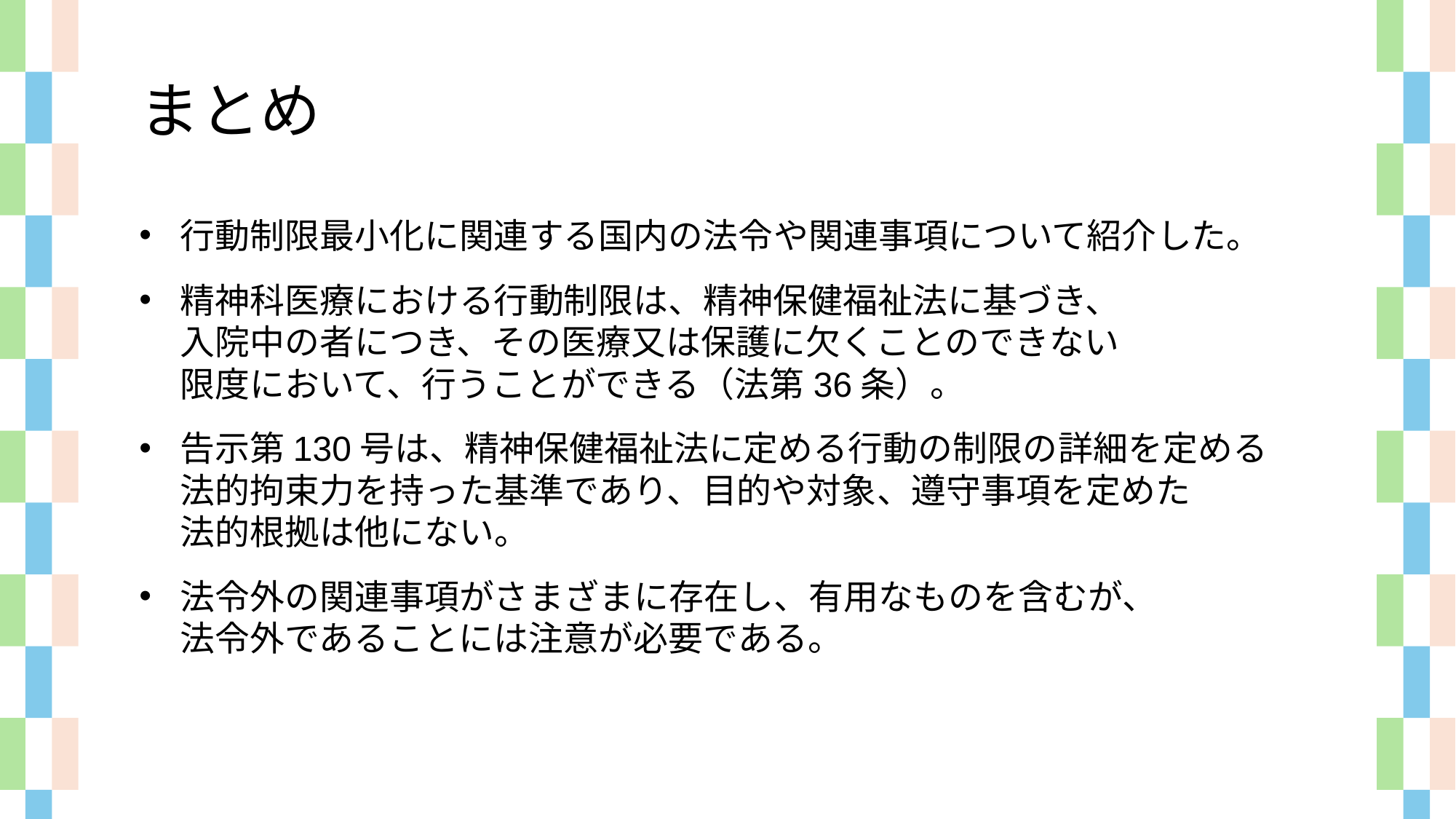

まとめ
行動制限最小化に関連する国内の法令や関連事項について紹介した。
精神科医療における行動制限は、精神保健福祉法に基づき、
入院中の者につき、その医療又は保護に欠くことのできない
限度において、行うことができる（法第36条）。
告示第130号は、精神保健福祉法に定める行動の制限の詳細を定める
法的拘束力を持った基準であり、目的や対象、遵守事項を定めた
法的根拠は他にない。
法令外の関連事項がさまざまに存在し、有用なものを含むが、
法令外であることには注意が必要である。